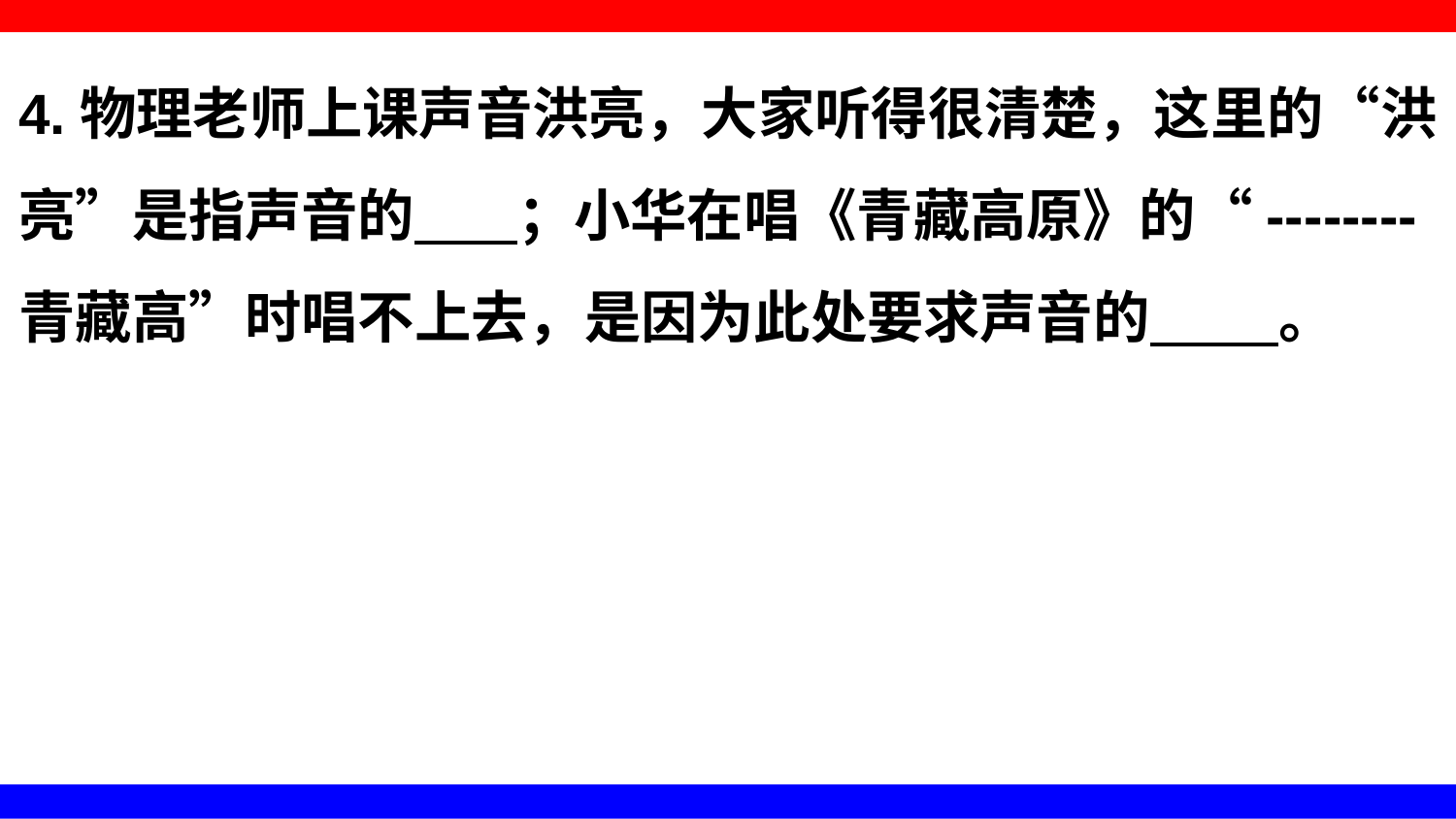

4.物理老师上课声音洪亮，大家听得很清楚，这里的“洪亮”是指声音的        ；小华在唱《青藏高原》的“--------青藏高”时唱不上去，是因为此处要求声音的          。